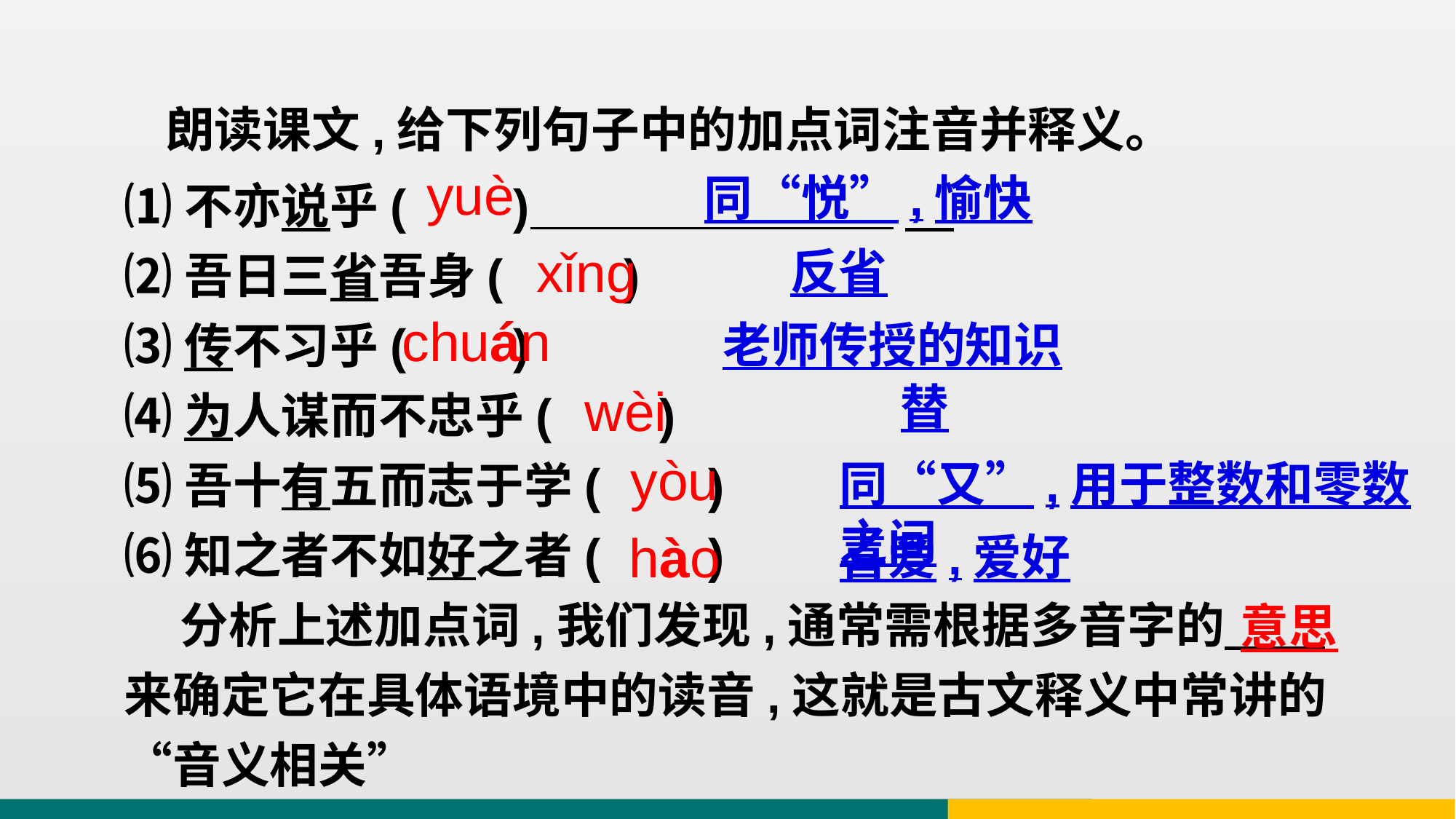

朗读课文,给下列句子中的加点词注音并释义。
⑴不亦说乎(        )
⑵吾日三省吾身(         )
⑶传不习乎(        )
⑷为人谋而不忠乎(        )
⑸吾十有五而志于学(        )
⑹知之者不如好之者(        )
    分析上述加点词,我们发现,通常需根据多音字的          来确定它在具体语境中的读音,这就是古文释义中常讲的“音义相关”
yuè
同“悦”,愉快
xǐng
反省
chuán
老师传授的知识
wèi
替
yòu
同“又”,用于整数和零数之间
hào
喜爱,爱好
意思